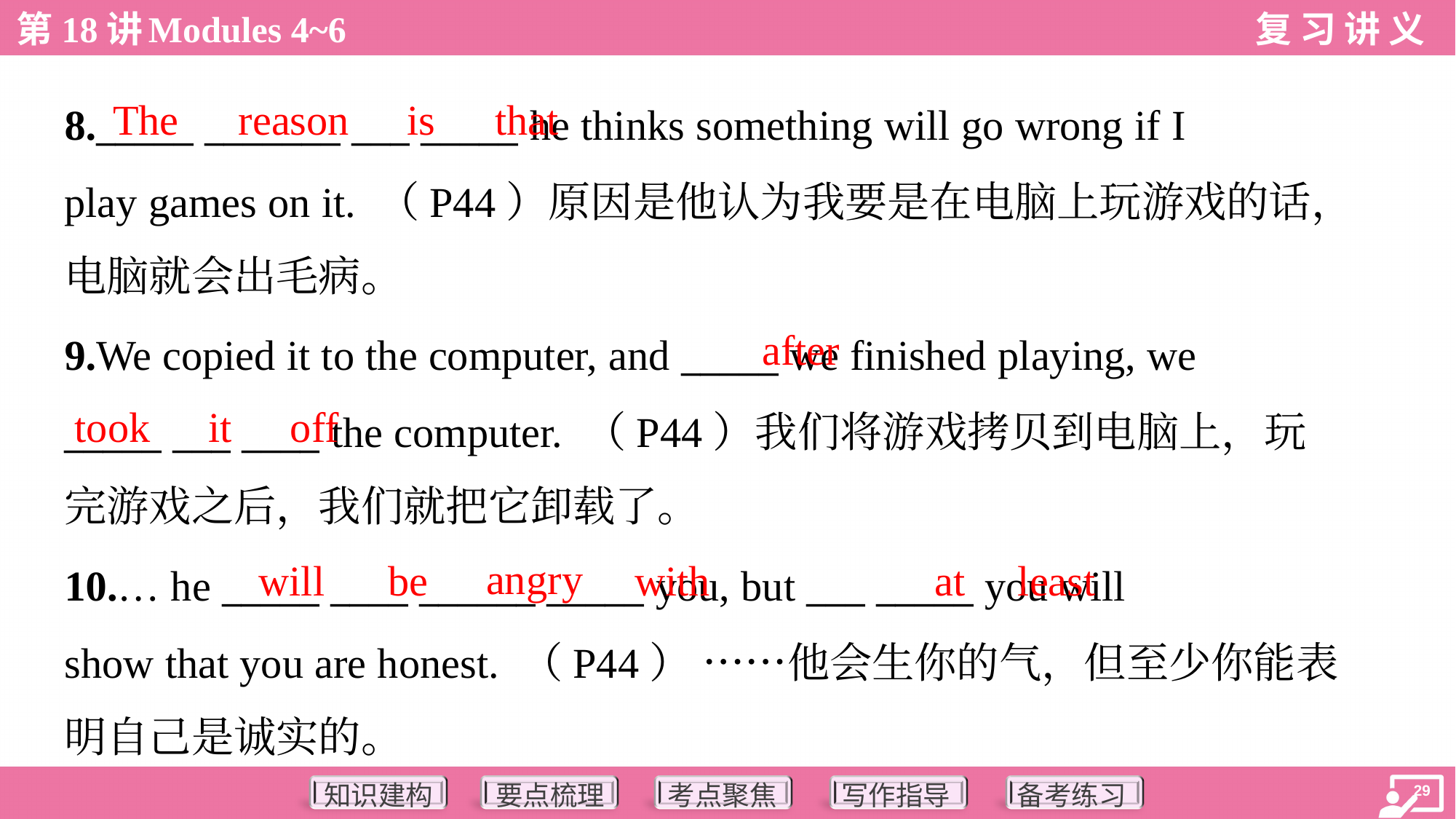

The
reason
is
that
8._____ _______ ___ _____ he thinks something will go wrong if I
play games on it. （P44）原因是他认为我要是在电脑上玩游戏的话，
电脑就会出毛病。
after
9.We copied it to the computer, and _____ we finished playing, we
_____ ___ ____ the computer. （P44）我们将游戏拷贝到电脑上，玩
完游戏之后，我们就把它卸载了。
took
it
off
angry
will
be
with
at
least
10.… he _____ ____ ______ _____ you, but ___ _____ you will
show that you are honest. （P44） ……他会生你的气，但至少你能表
明自己是诚实的。